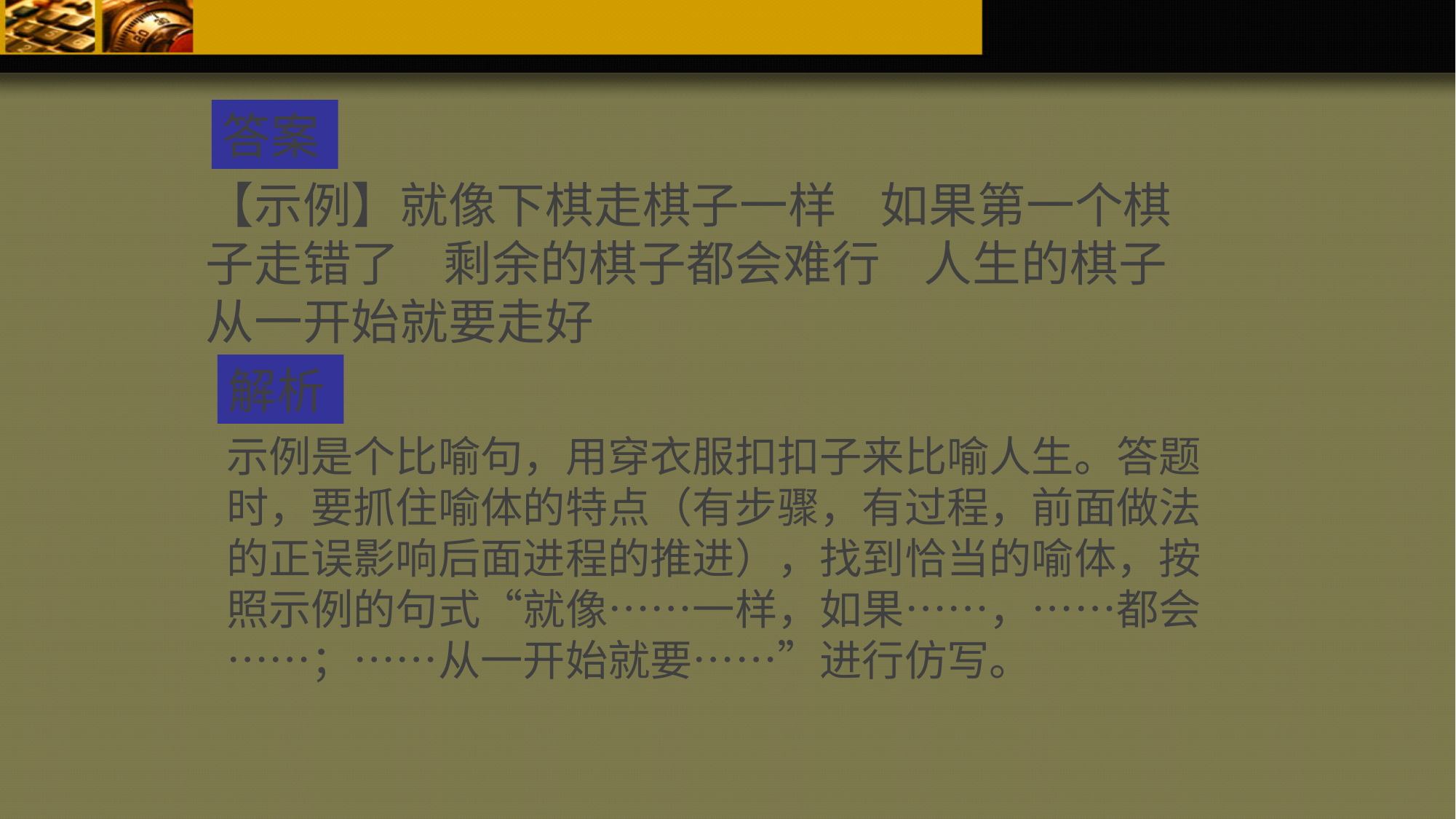

答案
【示例】就像下棋走棋子一样    如果第一个棋子走错了    剩余的棋子都会难行    人生的棋子从一开始就要走好
解析
示例是个比喻句，用穿衣服扣扣子来比喻人生。答题时，要抓住喻体的特点（有步骤，有过程，前面做法的正误影响后面进程的推进），找到恰当的喻体，按照示例的句式“就像……一样，如果……，……都会……；……从一开始就要……”进行仿写。